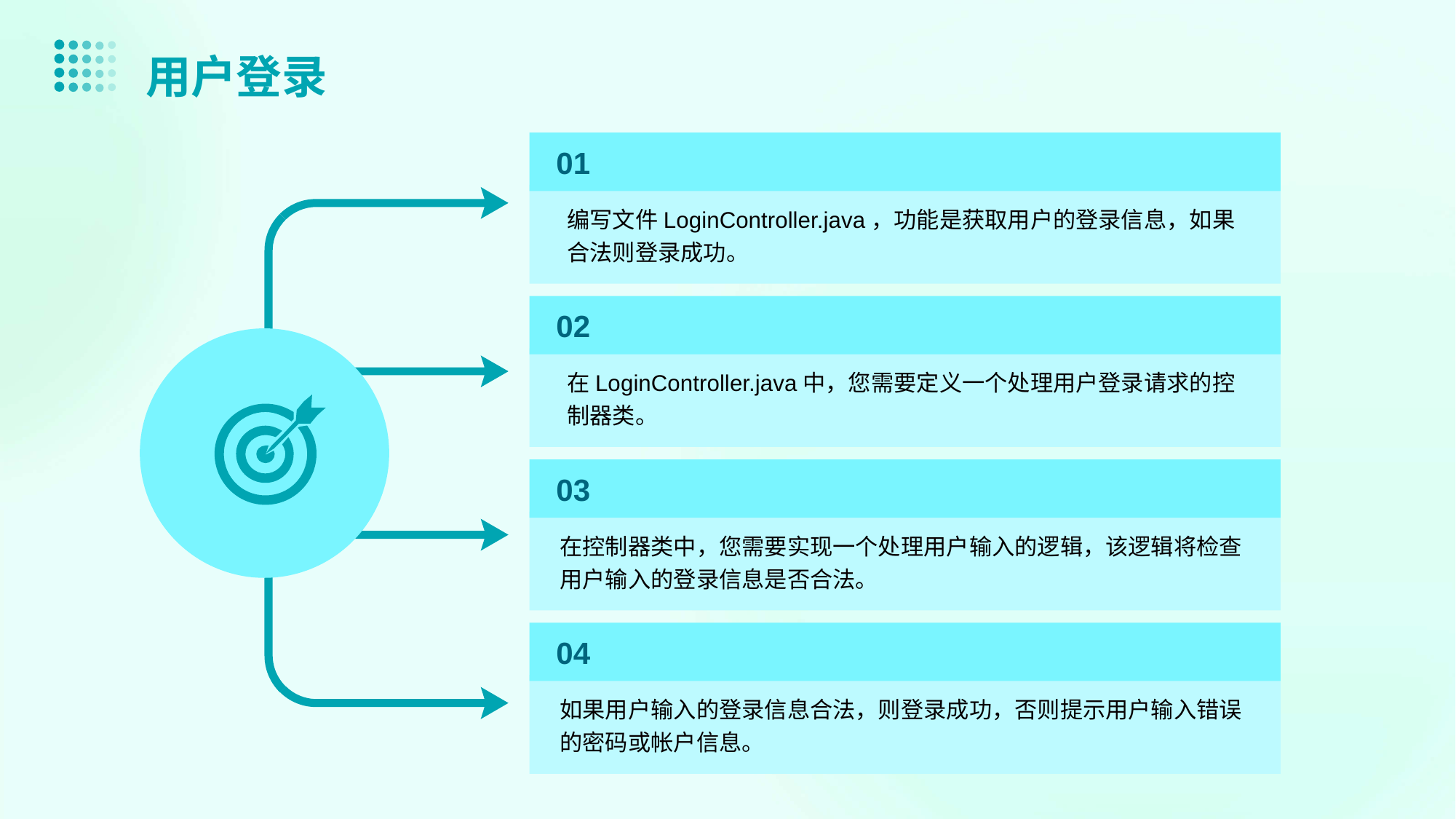

用户登录

01

编写文件LoginController.java，功能是获取用户的登录信息，如果合法则登录成功。

02

在LoginController.java中，您需要定义一个处理用户登录请求的控制器类。

03

在控制器类中，您需要实现一个处理用户输入的逻辑，该逻辑将检查用户输入的登录信息是否合法。

04

如果用户输入的登录信息合法，则登录成功，否则提示用户输入错误的密码或帐户信息。